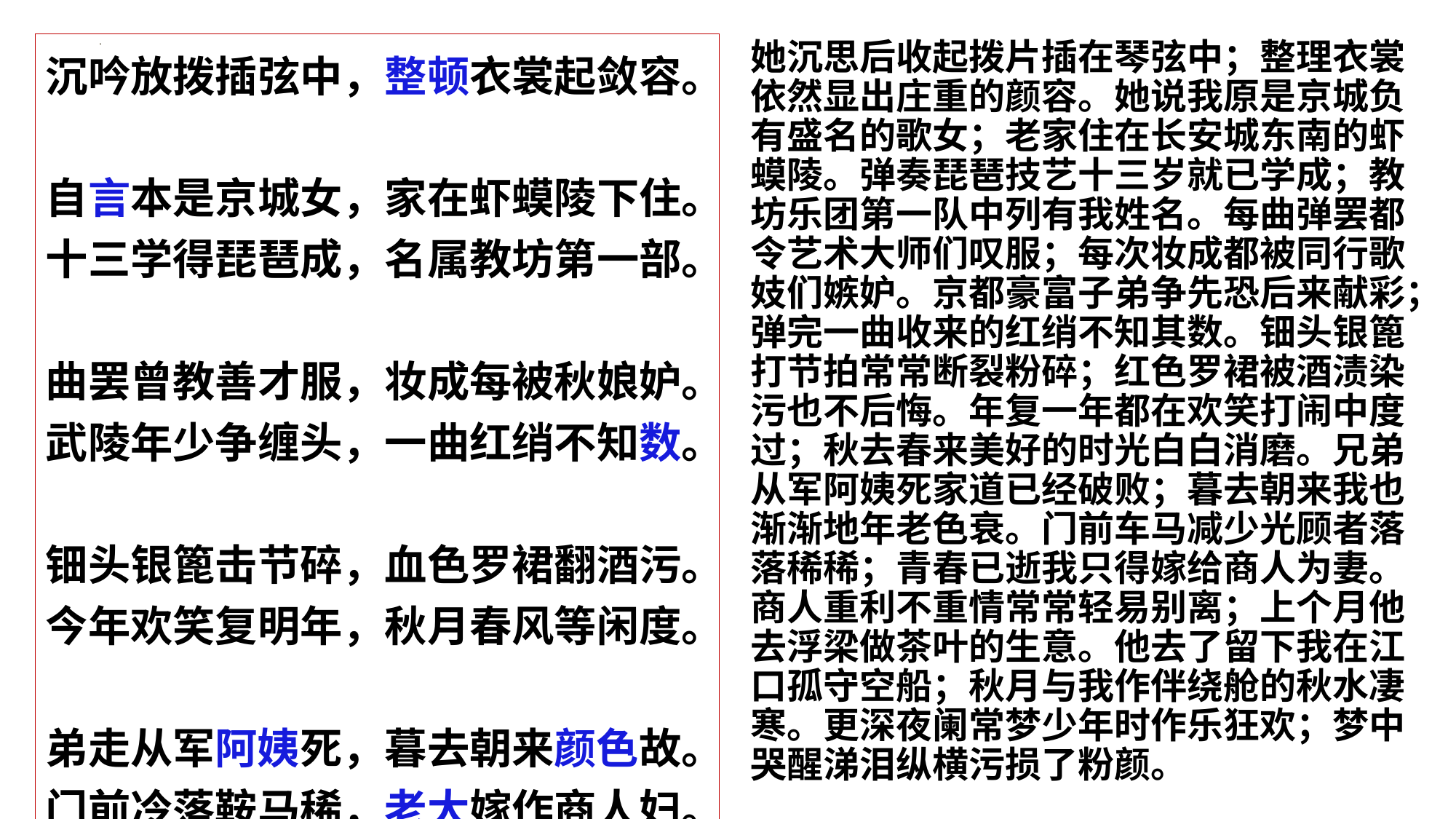

沉吟放拨插弦中，整顿衣裳起敛容。
自言本是京城女，家在虾蟆陵下住。
十三学得琵琶成，名属教坊第一部。
曲罢曾教善才服，妆成每被秋娘妒。
武陵年少争缠头，一曲红绡不知数。
钿头银篦击节碎，血色罗裙翻酒污。
今年欢笑复明年，秋月春风等闲度。
弟走从军阿姨死，暮去朝来颜色故。
门前冷落鞍马稀，老大嫁作商人妇。
商人重利轻别离，前月浮梁买茶去。
去来江口守空船，绕船月明江水寒。
夜深忽梦少年事，梦啼妆泪红阑干。
她沉思后收起拨片插在琴弦中；整理衣裳依然显出庄重的颜容。她说我原是京城负有盛名的歌女；老家住在长安城东南的虾蟆陵。弹奏琵琶技艺十三岁就已学成；教坊乐团第一队中列有我姓名。每曲弹罢都令艺术大师们叹服；每次妆成都被同行歌妓们嫉妒。京都豪富子弟争先恐后来献彩；弹完一曲收来的红绡不知其数。钿头银篦打节拍常常断裂粉碎；红色罗裙被酒渍染污也不后悔。年复一年都在欢笑打闹中度过；秋去春来美好的时光白白消磨。兄弟从军阿姨死家道已经破败；暮去朝来我也渐渐地年老色衰。门前车马减少光顾者落落稀稀；青春已逝我只得嫁给商人为妻。商人重利不重情常常轻易别离；上个月他去浮梁做茶叶的生意。他去了留下我在江口孤守空船；秋月与我作伴绕舱的秋水凄寒。更深夜阑常梦少年时作乐狂欢；梦中哭醒涕泪纵横污损了粉颜。